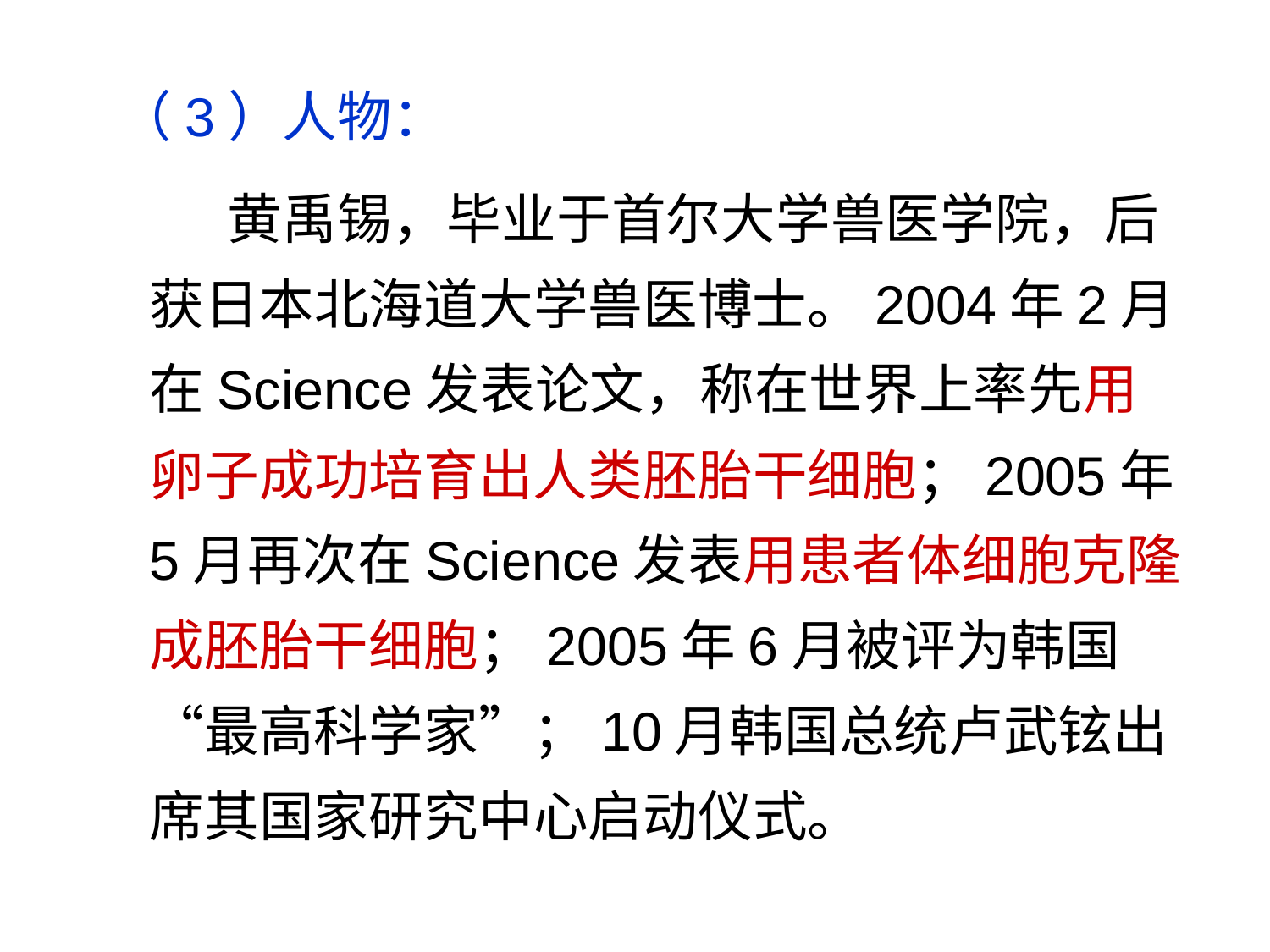

（3）人物：
            黄禹锡，毕业于首尔大学兽医学院，后获日本北海道大学兽医博士。2004年2月在Science发表论文，称在世界上率先用卵子成功培育出人类胚胎干细胞；2005年5月再次在Science发表用患者体细胞克隆成胚胎干细胞；2005年6月被评为韩国“最高科学家”；10月韩国总统卢武铉出席其国家研究中心启动仪式。